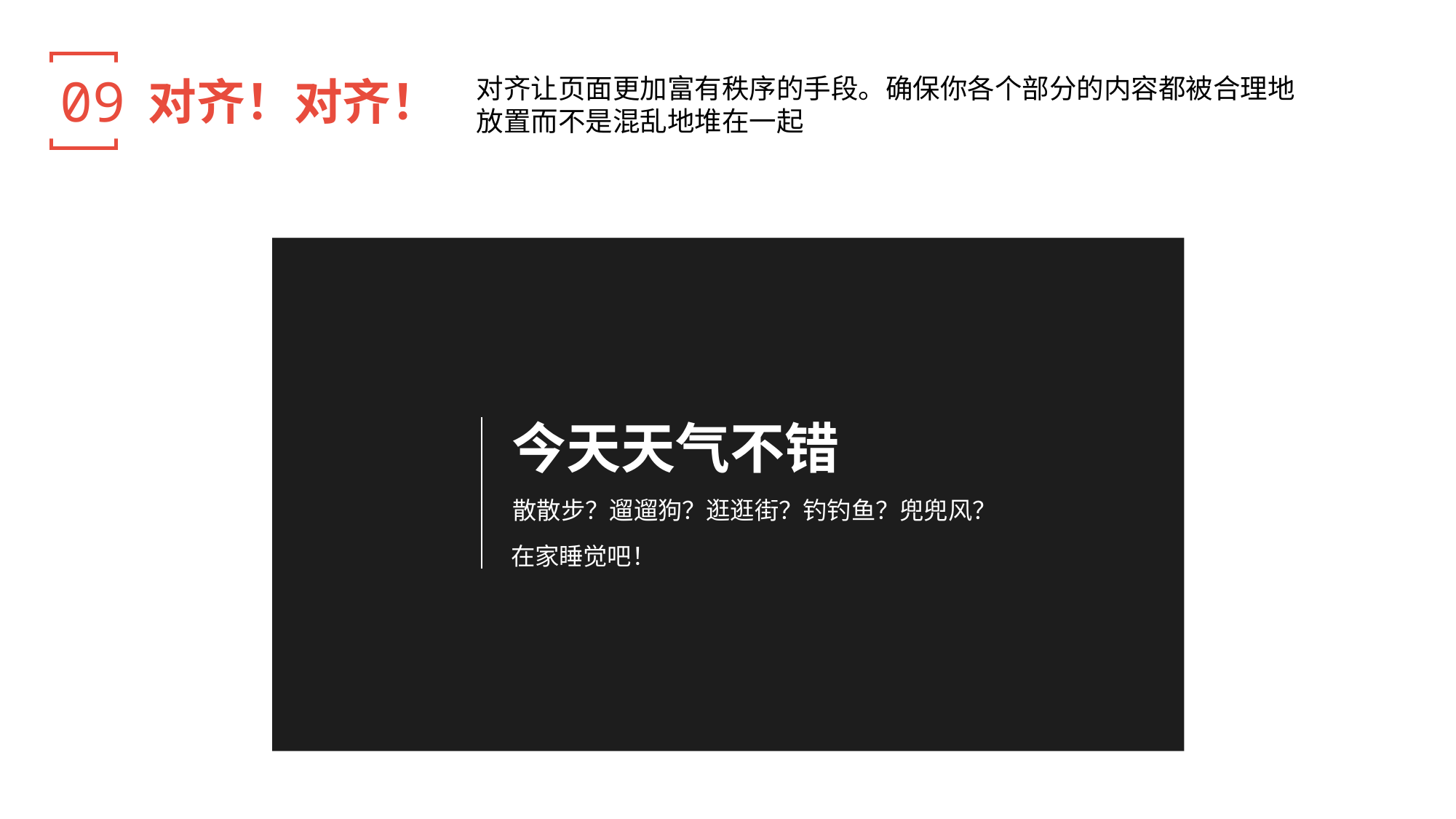

09
对齐！对齐！
对齐让页面更加富有秩序的手段。确保你各个部分的内容都被合理地
放置而不是混乱地堆在一起

今天天气不错
散散步？遛遛狗？逛逛街？钓钓鱼？兜兜风？
在家睡觉吧！